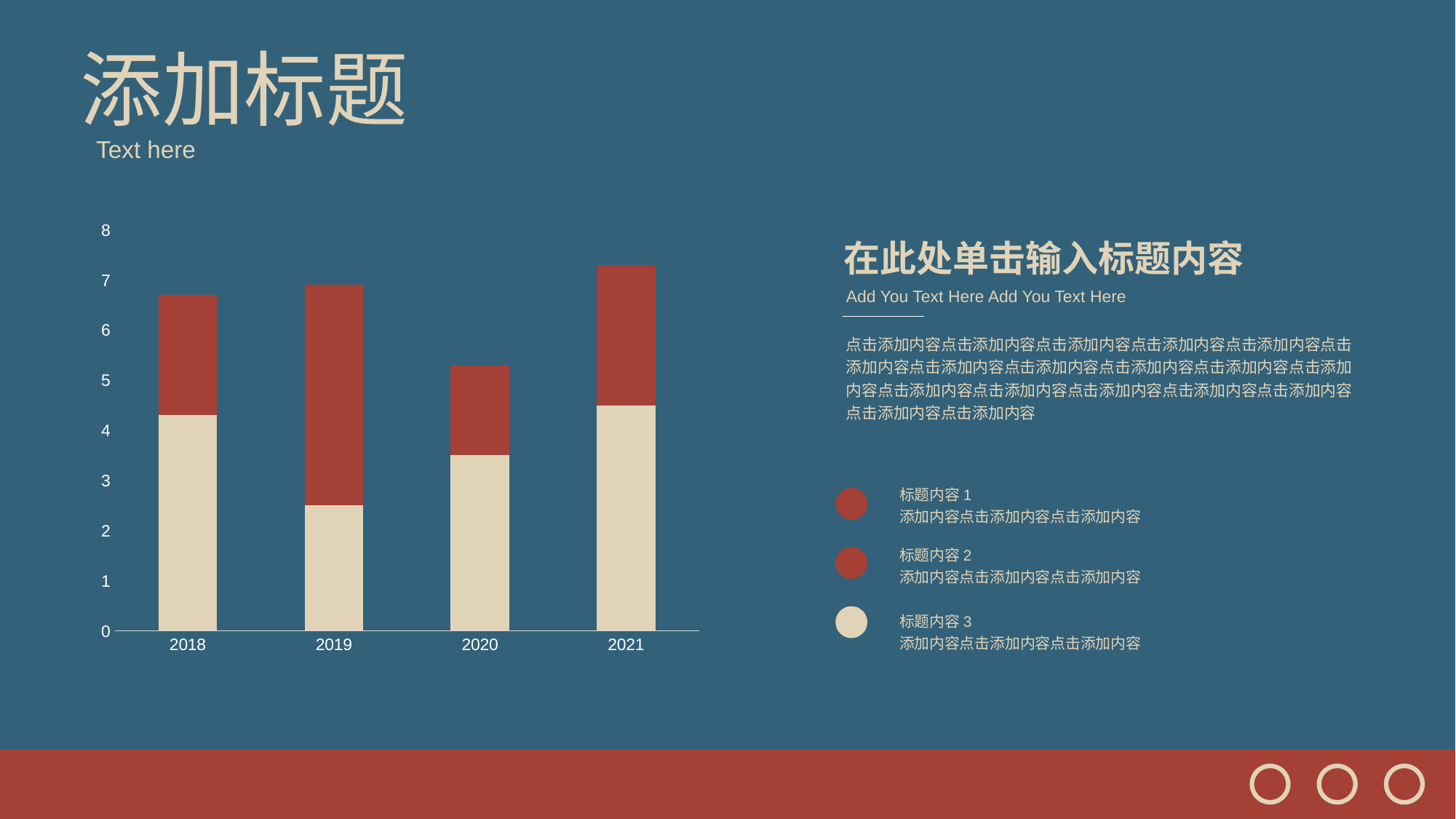

添加标题
Text here

### Chart

| Category | 系列 1 | 系列 2 |
|---|---|---|
| 2018 | 4.3 | 2.4 |
| 2019 | 2.5 | 4.4 |
| 2020 | 3.5 | 1.8 |
| 2021 | 4.5 | 2.8 |
在此处单击输入标题内容
Add You Text Here Add You Text Here
点击添加内容点击添加内容点击添加内容点击添加内容点击添加内容点击添加内容点击添加内容点击添加内容点击添加内容点击添加内容点击添加内容点击添加内容点击添加内容点击添加内容点击添加内容点击添加内容点击添加内容点击添加内容
标题内容1
添加内容点击添加内容点击添加内容

标题内容2
添加内容点击添加内容点击添加内容

标题内容3
添加内容点击添加内容点击添加内容